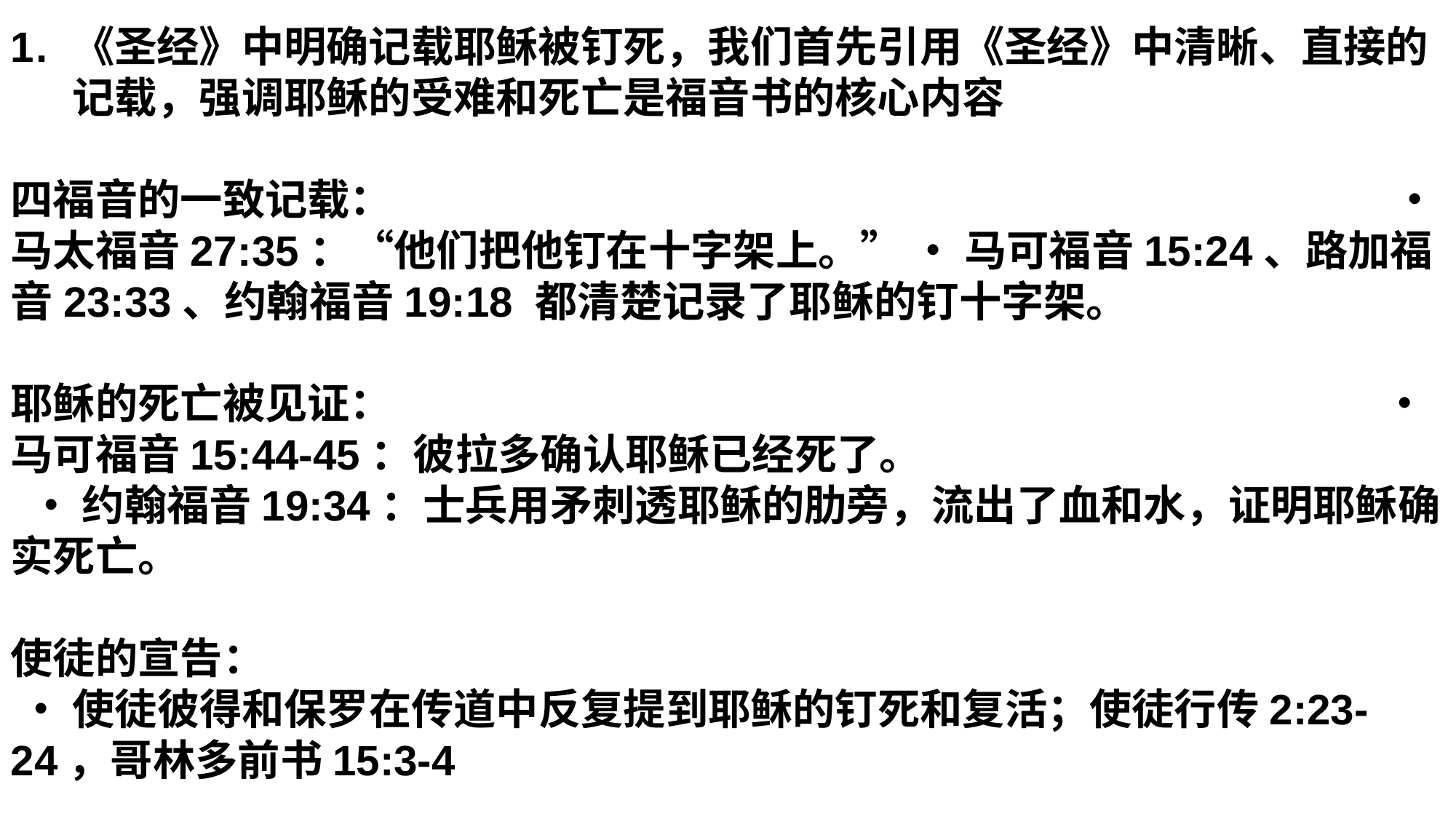

《圣经》中明确记载耶稣被钉死，我们首先引用《圣经》中清晰、直接的记载，强调耶稣的受难和死亡是福音书的核心内容

四福音的一致记载：                                                                                                        • 马太福音27:35：“他们把他钉在十字架上。” • 马可福音15:24、路加福音23:33、约翰福音19:18 都清楚记录了耶稣的钉十字架。

耶稣的死亡被见证：                                                                                                       • 马可福音15:44-45：彼拉多确认耶稣已经死了。                                                         • 约翰福音19:34：士兵用矛刺透耶稣的肋旁，流出了血和水，证明耶稣确实死亡。

使徒的宣告：                                                                                                                      • 使徒彼得和保罗在传道中反复提到耶稣的钉死和复活；使徒行传2:23-24，哥林多前书15:3-4